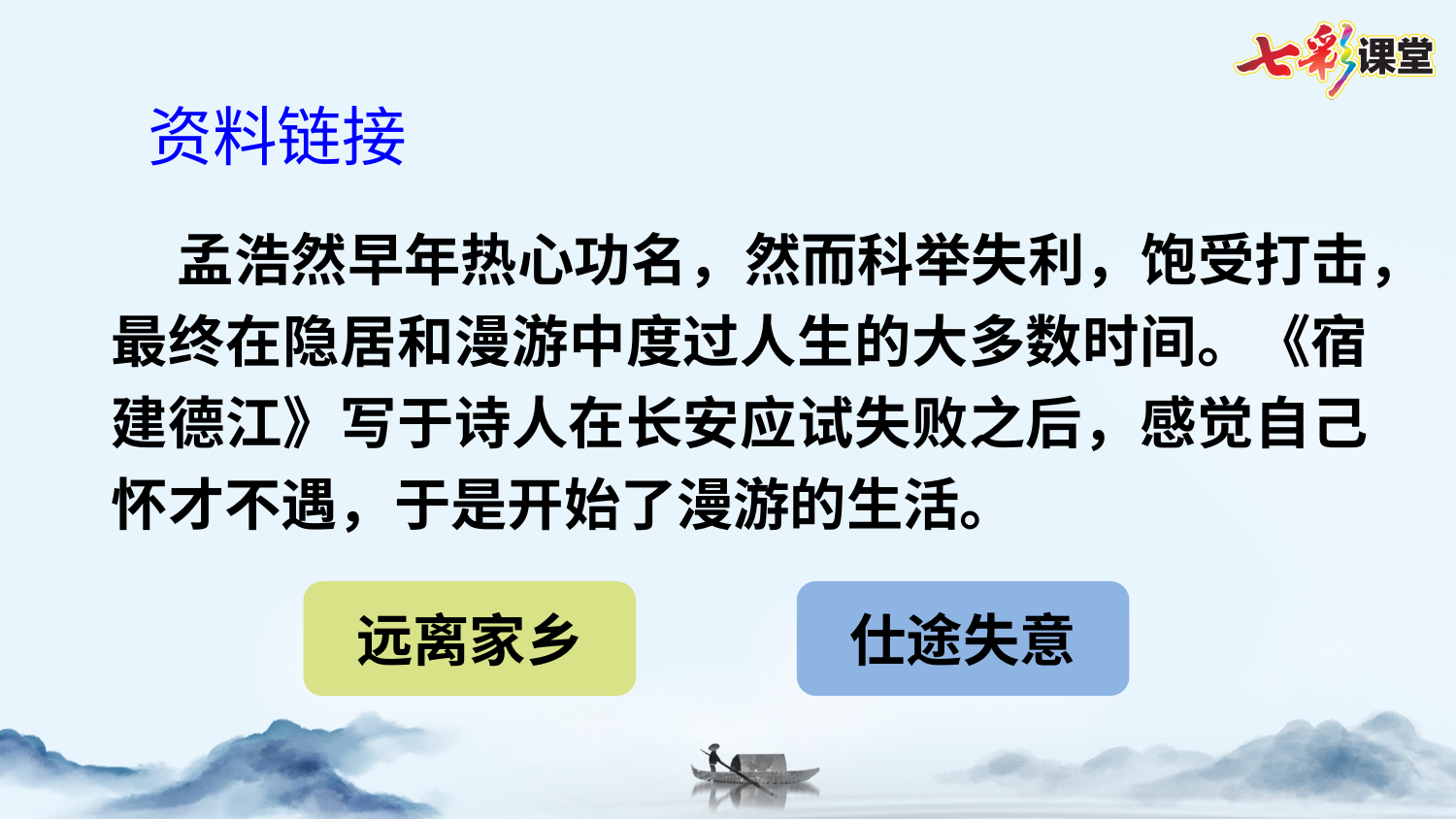

资料链接
    孟浩然早年热心功名，然而科举失利，饱受打击，最终在隐居和漫游中度过人生的大多数时间。《宿建德江》写于诗人在长安应试失败之后，感觉自己怀才不遇，于是开始了漫游的生活。
远离家乡
仕途失意